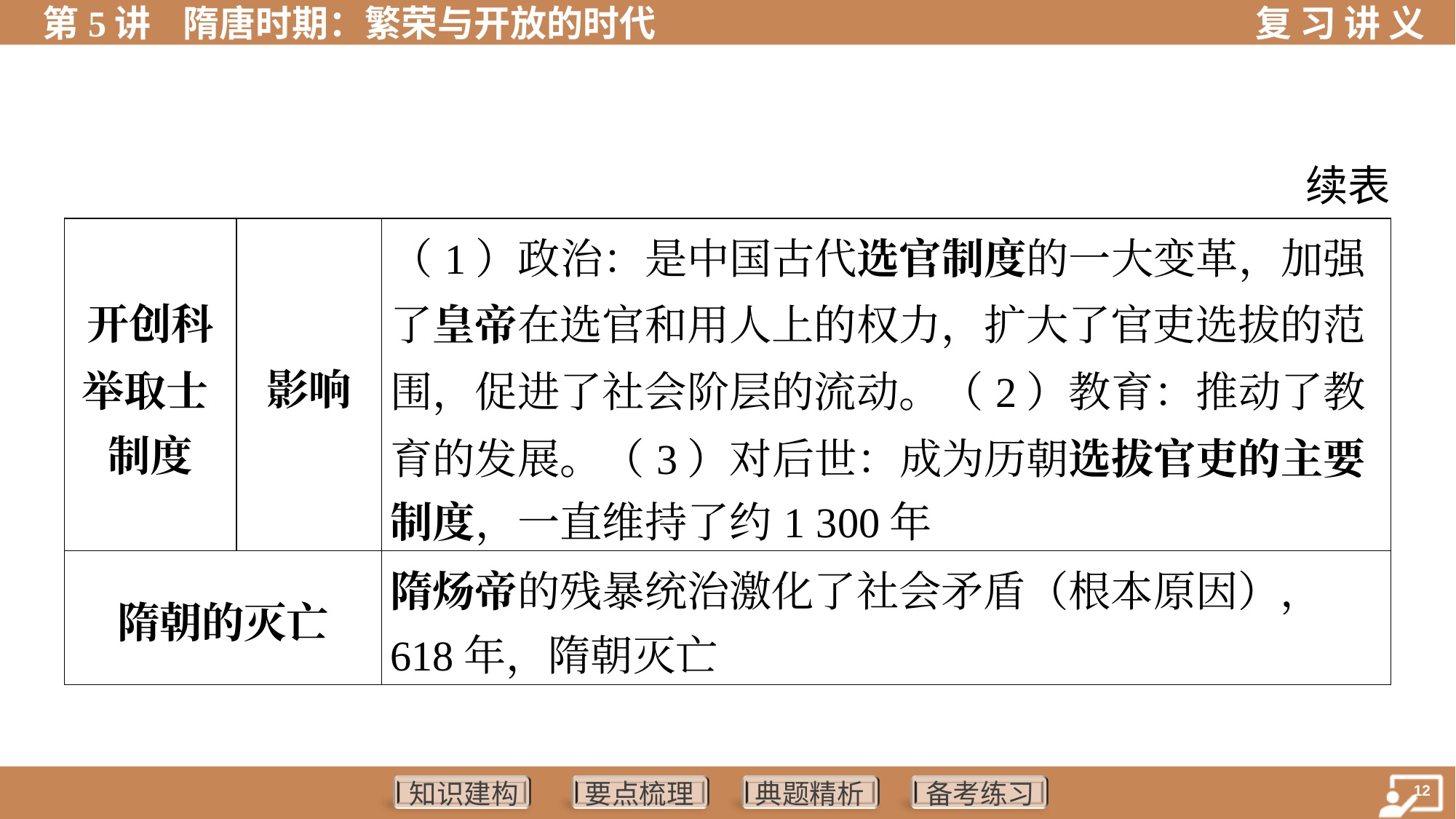

续表
| 开创科 举取士 制度 | 影响 | （1）政治：是中国古代选官制度的一大变革，加强 了皇帝在选官和用人上的权力，扩大了官吏选拔的范 围，促进了社会阶层的流动。（2）教育：推动了教 育的发展。（3）对后世：成为历朝选拔官吏的主要 制度，一直维持了约1 300年 |  |  |  |  |  |
| --- | --- | --- | --- | --- | --- | --- | --- |
| 隋朝的灭亡 |  | 隋炀帝的残暴统治激化了社会矛盾（根本原因）， 618年，隋朝灭亡 |  |  |  |  |  |